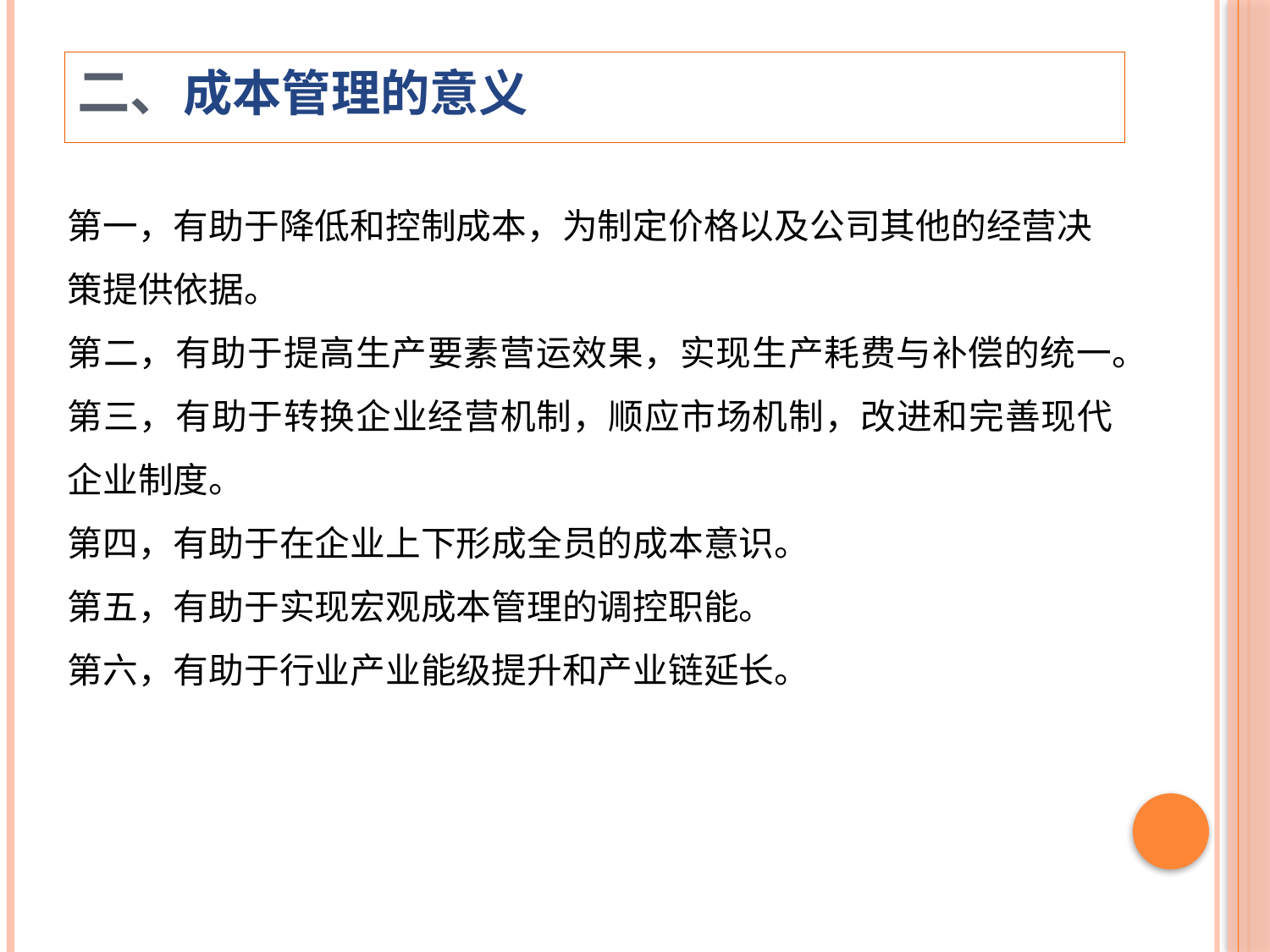

二、成本管理的意义
第一，有助于降低和控制成本，为制定价格以及公司其他的经营决策提供依据。
第二，有助于提高生产要素营运效果，实现生产耗费与补偿的统一。第三，有助于转换企业经营机制，顺应市场机制，改进和完善现代企业制度。
第四，有助于在企业上下形成全员的成本意识。
第五，有助于实现宏观成本管理的调控职能。
第六，有助于行业产业能级提升和产业链延长。